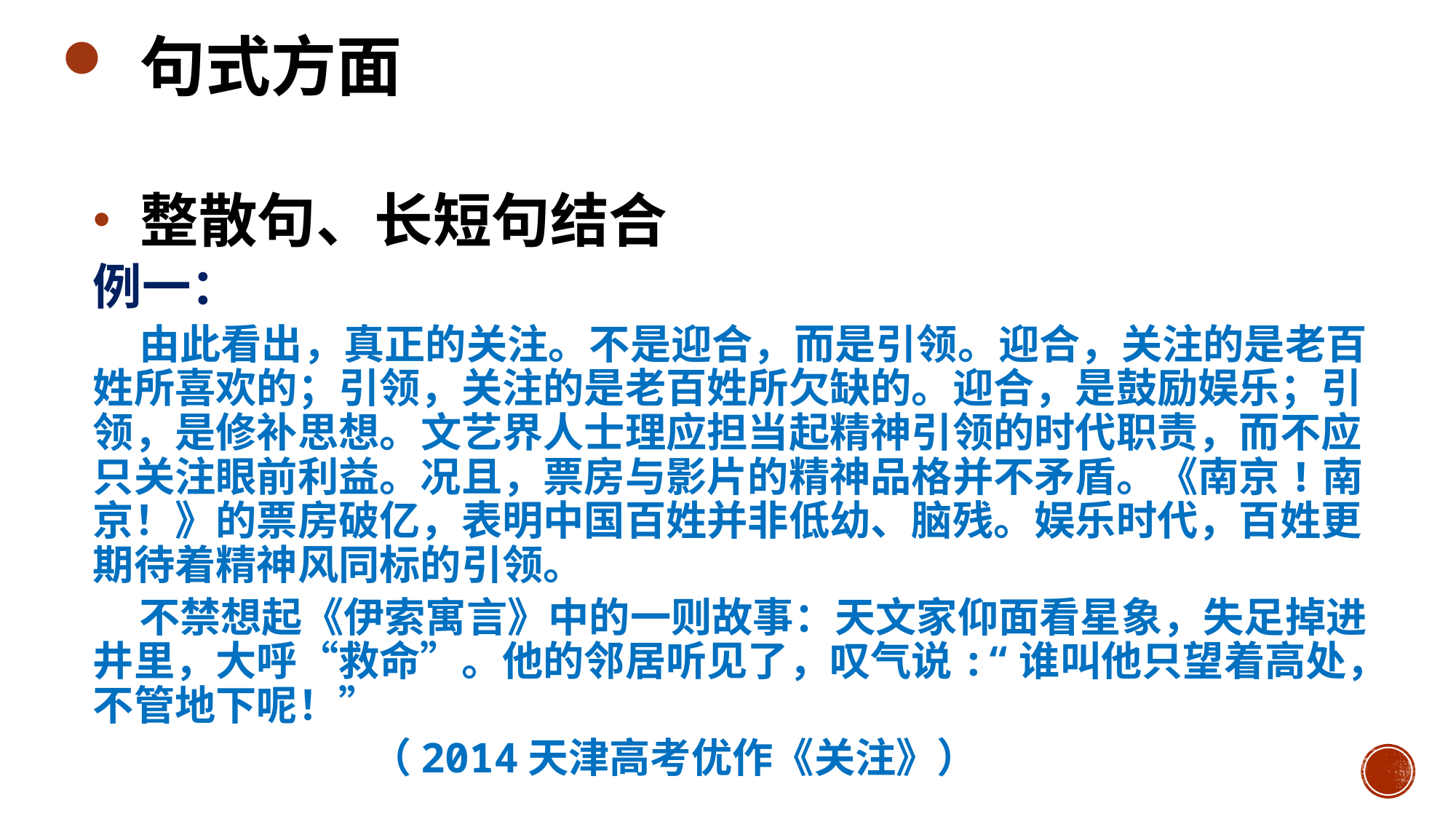

句式方面

 整散句、长短句结合
例一：
    由此看出，真正的关注。不是迎合，而是引领。迎合，关注的是老百姓所喜欢的；引领，关注的是老百姓所欠缺的。迎合，是鼓励娱乐；引领，是修补思想。文艺界人士理应担当起精神引领的时代职责，而不应只关注眼前利益。况且，票房与影片的精神品格并不矛盾。《南京!南京！》的票房破亿，表明中国百姓并非低幼、脑残。娱乐时代，百姓更期待着精神风同标的引领。
    不禁想起《伊索寓言》中的一则故事：天文家仰面看星象，失足掉进井里，大呼“救命”。他的邻居听见了，叹气说:“谁叫他只望着高处，不管地下呢！”
                             （2014天津高考优作《关注》）